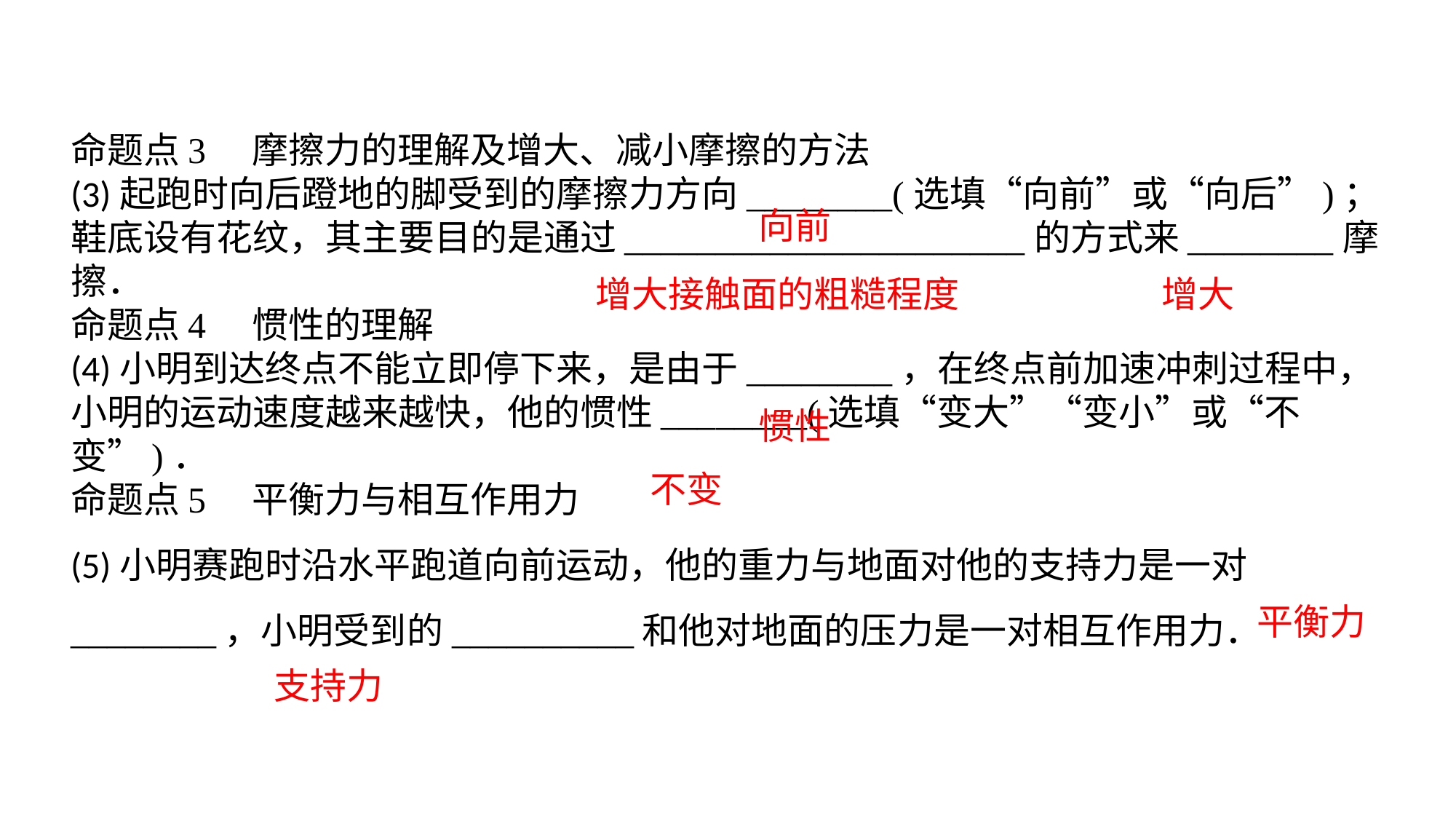

命题点3　摩擦力的理解及增大、减小摩擦的方法(3)起跑时向后蹬地的脚受到的摩擦力方向________(选填“向前”或“向后”)；鞋底设有花纹，其主要目的是通过______________________的方式来________摩擦．命题点4　惯性的理解(4)小明到达终点不能立即停下来，是由于________，在终点前加速冲刺过程中，小明的运动速度越来越快，他的惯性________(选填“变大”“变小”或“不变”)．命题点5　平衡力与相互作用力(5)小明赛跑时沿水平跑道向前运动，他的重力与地面对他的支持力是一对________，小明受到的__________和他对地面的压力是一对相互作用力．
向前
增大接触面的粗糙程度
增大
惯性
不变
平衡力
支持力